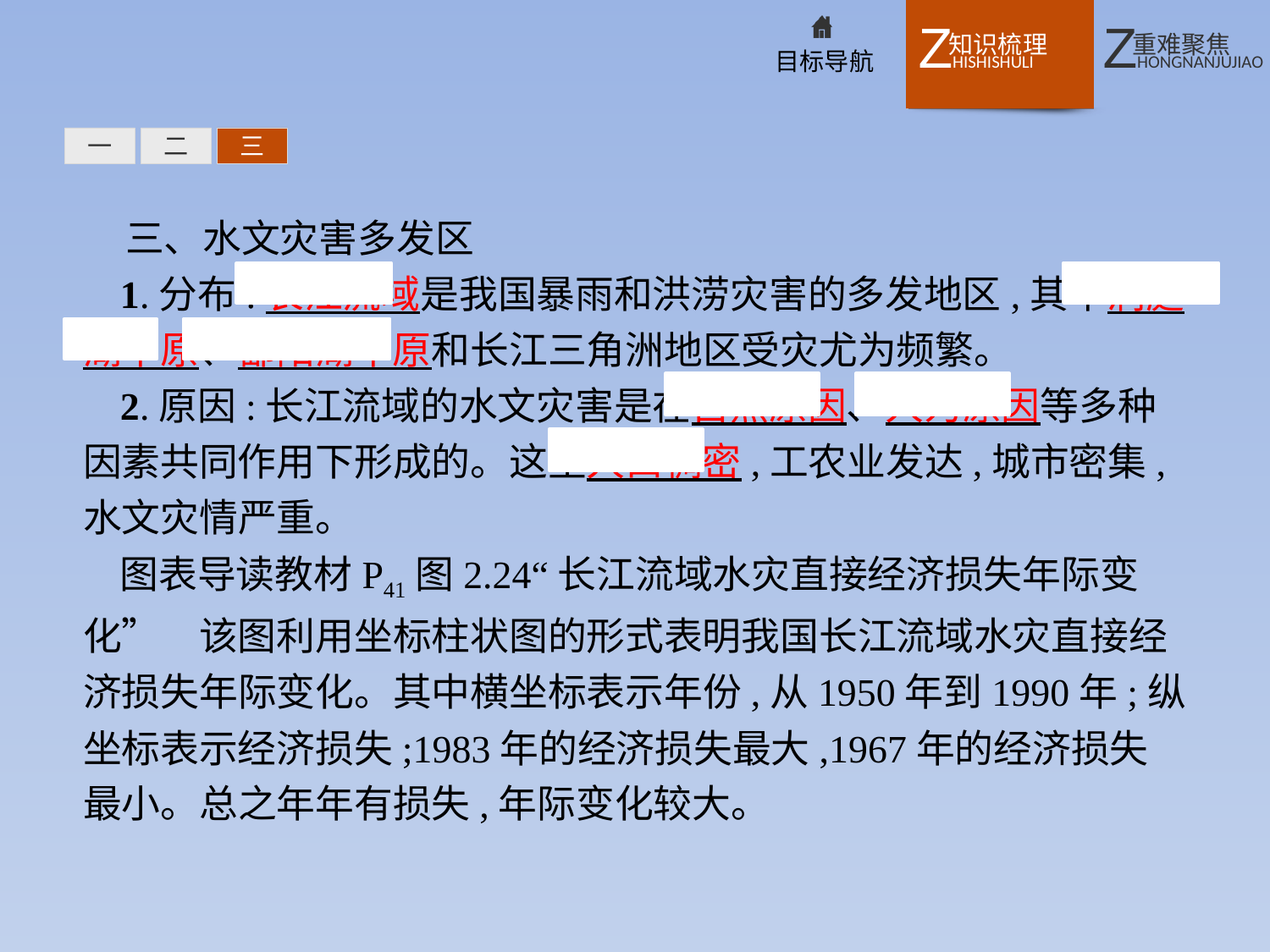

一
二
三
三、水文灾害多发区
1.分布:长江流域是我国暴雨和洪涝灾害的多发地区,其中洞庭湖平原、鄱阳湖平原和长江三角洲地区受灾尤为频繁。
2.原因:长江流域的水文灾害是在自然原因、人为原因等多种因素共同作用下形成的。这里人口稠密,工农业发达,城市密集,水文灾情严重。
图表导读教材P41图2.24“长江流域水灾直接经济损失年际变化”　该图利用坐标柱状图的形式表明我国长江流域水灾直接经济损失年际变化。其中横坐标表示年份,从1950年到1990年;纵坐标表示经济损失;1983年的经济损失最大,1967年的经济损失最小。总之年年有损失,年际变化较大。